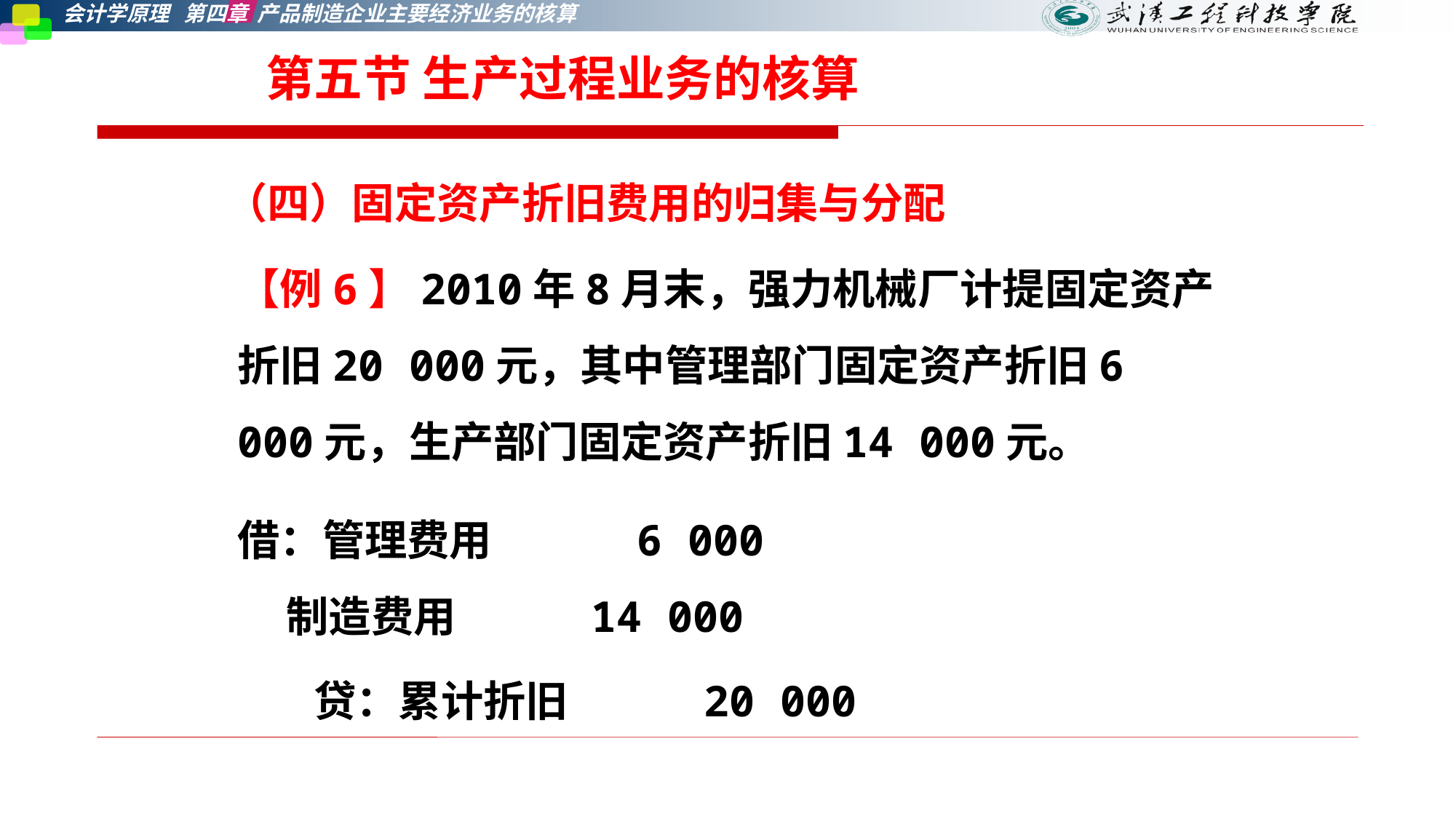

# 第五节 生产过程业务的核算
（四）固定资产折旧费用的归集与分配
【例6】2010年8月末，强力机械厂计提固定资产折旧20 000元，其中管理部门固定资产折旧6 000元，生产部门固定资产折旧14 000元。

借：管理费用              6 000
    制造费用             14 000
 贷：累计折旧             20 000